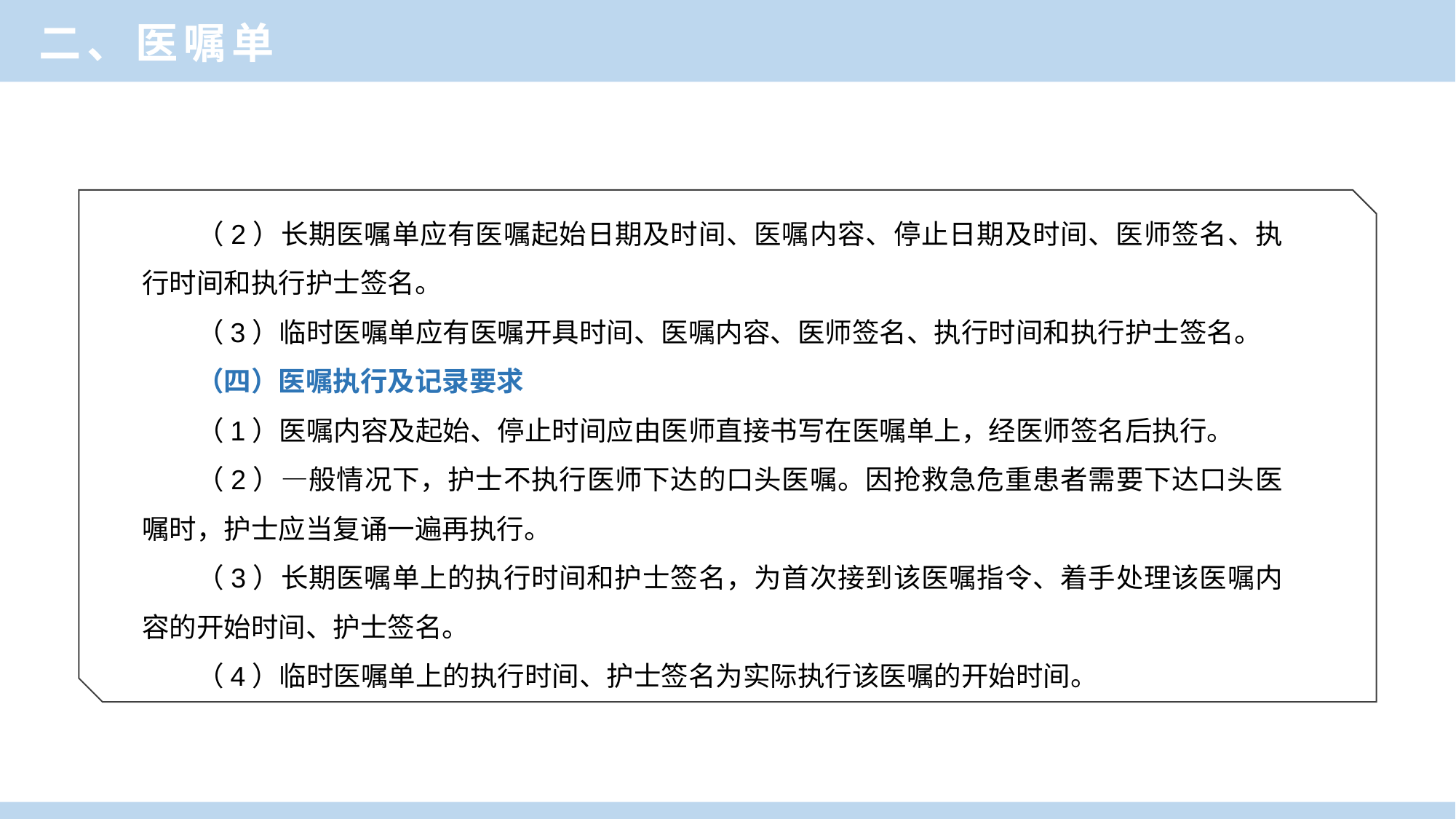

二、医嘱单

（2）长期医嘱单应有医嘱起始日期及时间、医嘱内容、停止日期及时间、医师签名、执行时间和执行护士签名。
（3）临时医嘱单应有医嘱开具时间、医嘱内容、医师签名、执行时间和执行护士签名。
（四）医嘱执行及记录要求
（1）医嘱内容及起始、停止时间应由医师直接书写在医嘱单上，经医师签名后执行。
（2）—般情况下，护士不执行医师下达的口头医嘱。因抢救急危重患者需要下达口头医嘱时，护士应当复诵一遍再执行。
（3）长期医嘱单上的执行时间和护士签名，为首次接到该医嘱指令、着手处理该医嘱内容的开始时间、护士签名。
（4）临时医嘱单上的执行时间、护士签名为实际执行该医嘱的开始时间。